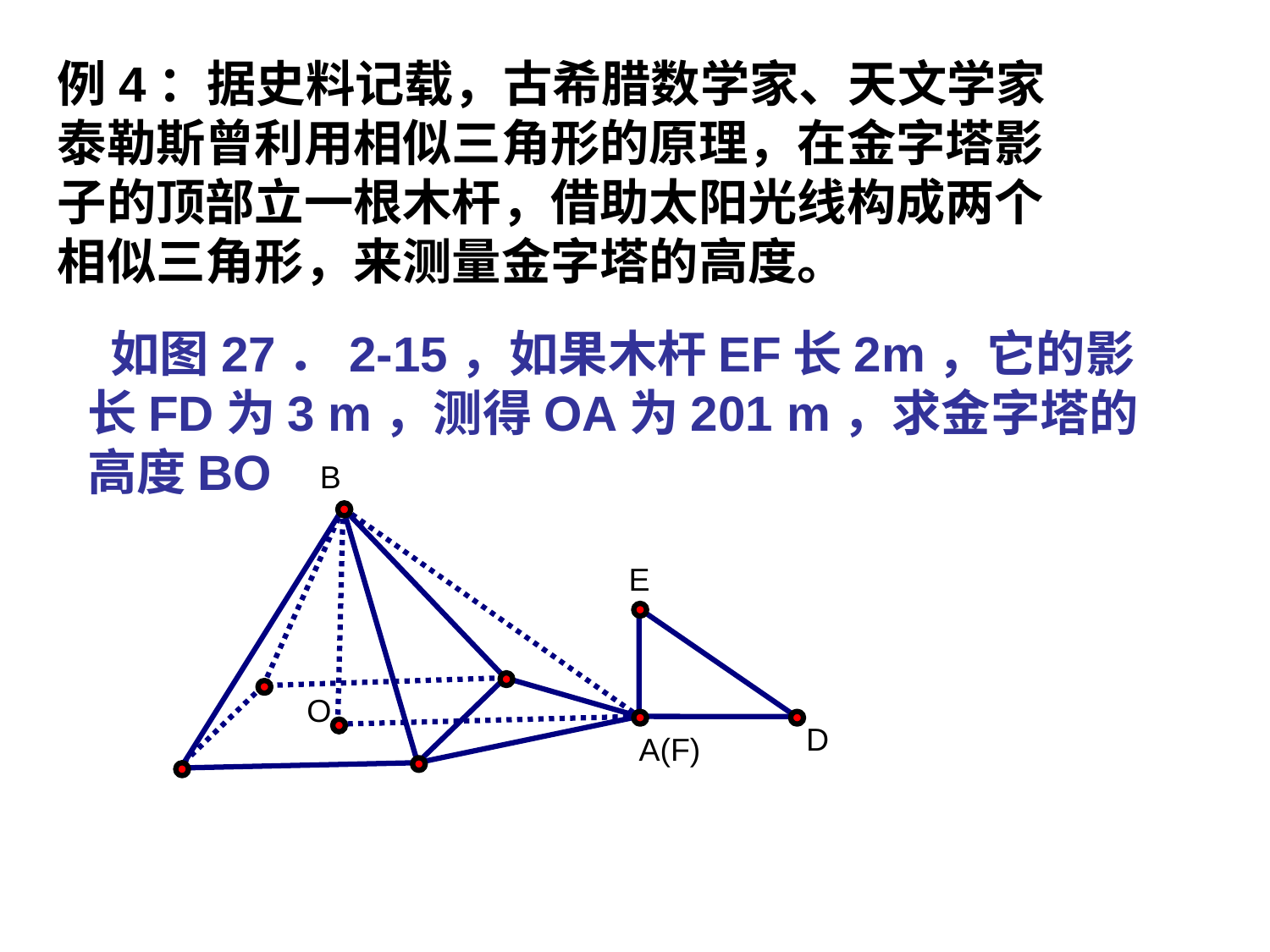

例4：据史料记载，古希腊数学家、天文学家泰勒斯曾利用相似三角形的原理，在金字塔影子的顶部立一根木杆，借助太阳光线构成两个相似三角形，来测量金字塔的高度。
 如图27．2-15，如果木杆EF长2m，它的影长FD为3 m，测得OA为201 m，求金字塔的高度BO

B

E

O

D
A(F)